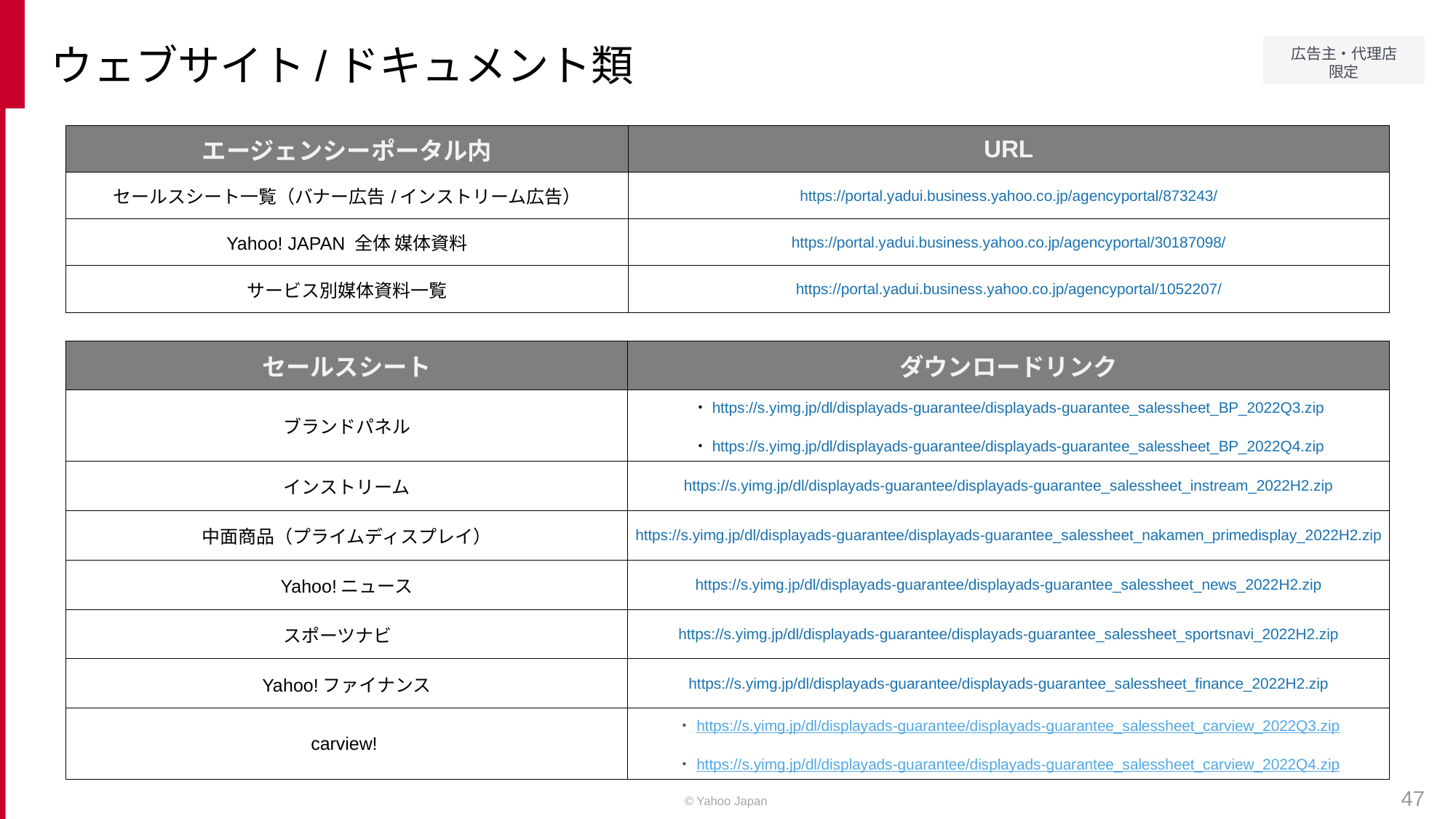

ウェブサイト/ドキュメント類
| エージェンシーポータル内 | URL |
| --- | --- |
| セールスシート一覧（バナー広告/インストリーム広告） | https://portal.yadui.business.yahoo.co.jp/agencyportal/873243/ |
| Yahoo! JAPAN 全体 媒体資料 | https://portal.yadui.business.yahoo.co.jp/agencyportal/30187098/ |
| サービス別媒体資料一覧 | https://portal.yadui.business.yahoo.co.jp/agencyportal/1052207/ |
| セールスシート | ダウンロードリンク |
| --- | --- |
| ブランドパネル | ・https://s.yimg.jp/dl/displayads-guarantee/displayads-guarantee\_salessheet\_BP\_2022Q3.zip ・https://s.yimg.jp/dl/displayads-guarantee/displayads-guarantee\_salessheet\_BP\_2022Q4.zip |
| インストリーム | https://s.yimg.jp/dl/displayads-guarantee/displayads-guarantee\_salessheet\_instream\_2022H2.zip |
| 中面商品（プライムディスプレイ） | https://s.yimg.jp/dl/displayads-guarantee/displayads-guarantee\_salessheet\_nakamen\_primedisplay\_2022H2.zip |
| Yahoo!ニュース | https://s.yimg.jp/dl/displayads-guarantee/displayads-guarantee\_salessheet\_news\_2022H2.zip |
| スポーツナビ | https://s.yimg.jp/dl/displayads-guarantee/displayads-guarantee\_salessheet\_sportsnavi\_2022H2.zip |
| Yahoo!ファイナンス | https://s.yimg.jp/dl/displayads-guarantee/displayads-guarantee\_salessheet\_finance\_2022H2.zip |
| carview! | ・https://s.yimg.jp/dl/displayads-guarantee/displayads-guarantee\_salessheet\_carview\_2022Q3.zip ・https://s.yimg.jp/dl/displayads-guarantee/displayads-guarantee\_salessheet\_carview\_2022Q4.zip |
47